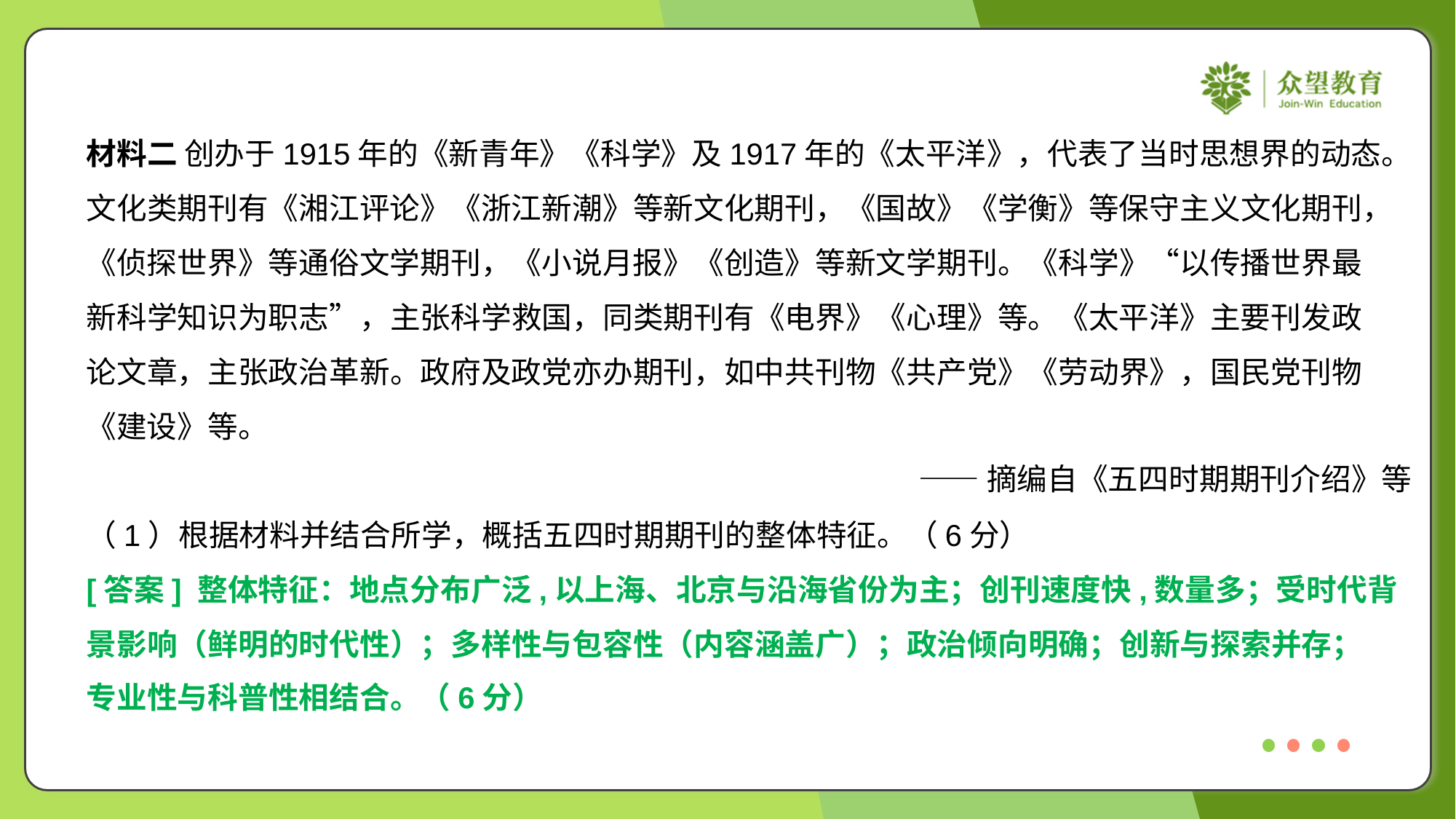

材料二 创办于1915年的《新青年》《科学》及1917年的《太平洋》，代表了当时思想界的动态。
文化类期刊有《湘江评论》《浙江新潮》等新文化期刊，《国故》《学衡》等保守主义文化期刊，
《侦探世界》等通俗文学期刊，《小说月报》《创造》等新文学期刊。《科学》“以传播世界最
新科学知识为职志”，主张科学救国，同类期刊有《电界》《心理》等。《太平洋》主要刊发政
论文章，主张政治革新。政府及政党亦办期刊，如中共刊物《共产党》《劳动界》，国民党刊物
《建设》等。
——摘编自《五四时期期刊介绍》等
（1）根据材料并结合所学，概括五四时期期刊的整体特征。（6分）
[答案] 整体特征：地点分布广泛,以上海、北京与沿海省份为主；创刊速度快,数量多；受时代背
景影响（鲜明的时代性）；多样性与包容性（内容涵盖广）；政治倾向明确；创新与探索并存；
专业性与科普性相结合。（6分）